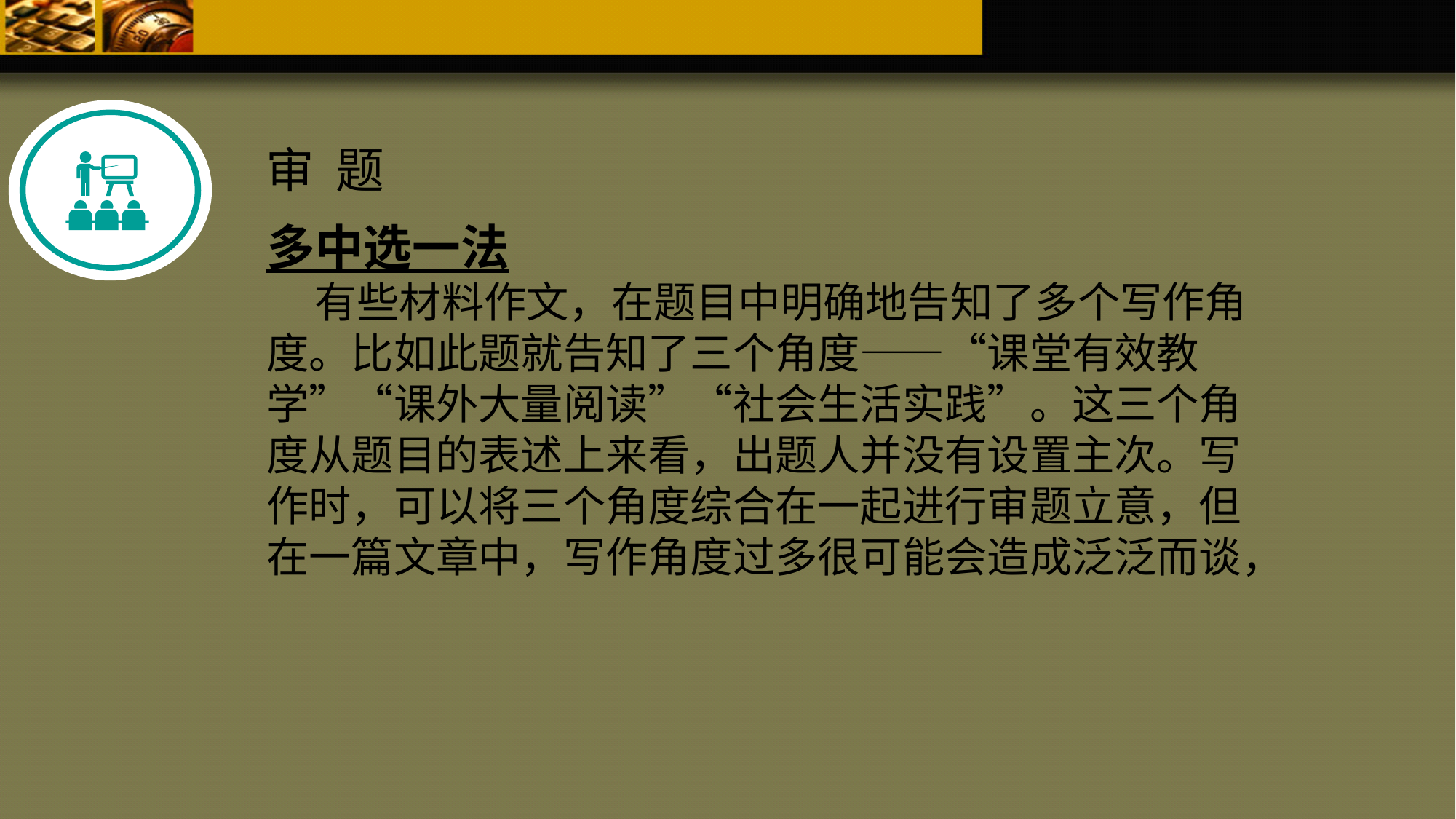

审  题

多中选一法
    有些材料作文，在题目中明确地告知了多个写作角度。比如此题就告知了三个角度——“课堂有效教学”“课外大量阅读”“社会生活实践”。这三个角度从题目的表述上来看，出题人并没有设置主次。写作时，可以将三个角度综合在一起进行审题立意，但在一篇文章中，写作角度过多很可能会造成泛泛而谈，